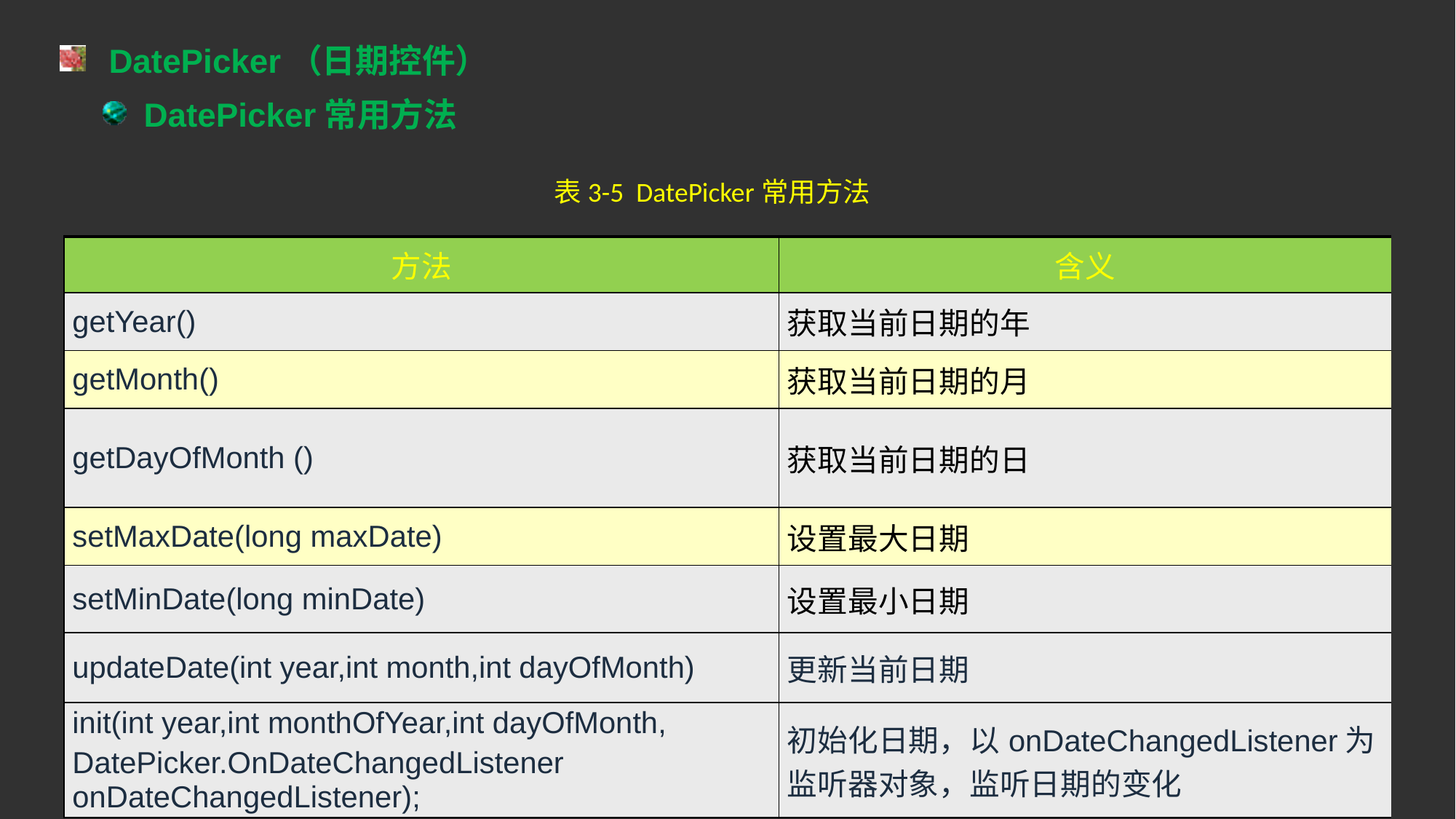

DatePicker（日期控件）
DatePicker常用方法

表3-5  DatePicker常用方法

| 方法 | 含义 |
| --- | --- |
| getYear() | 获取当前日期的年 |
| getMonth() | 获取当前日期的月 |
| getDayOfMonth () | 获取当前日期的日 |
| setMaxDate(long maxDate) | 设置最大日期 |
| setMinDate(long minDate) | 设置最小日期 |
| updateDate(int year,int month,int dayOfMonth) | 更新当前日期 |
| init(int year,int monthOfYear,int dayOfMonth, DatePicker.OnDateChangedListener onDateChangedListener); | 初始化日期，以onDateChangedListener为监听器对象，监听日期的变化 |